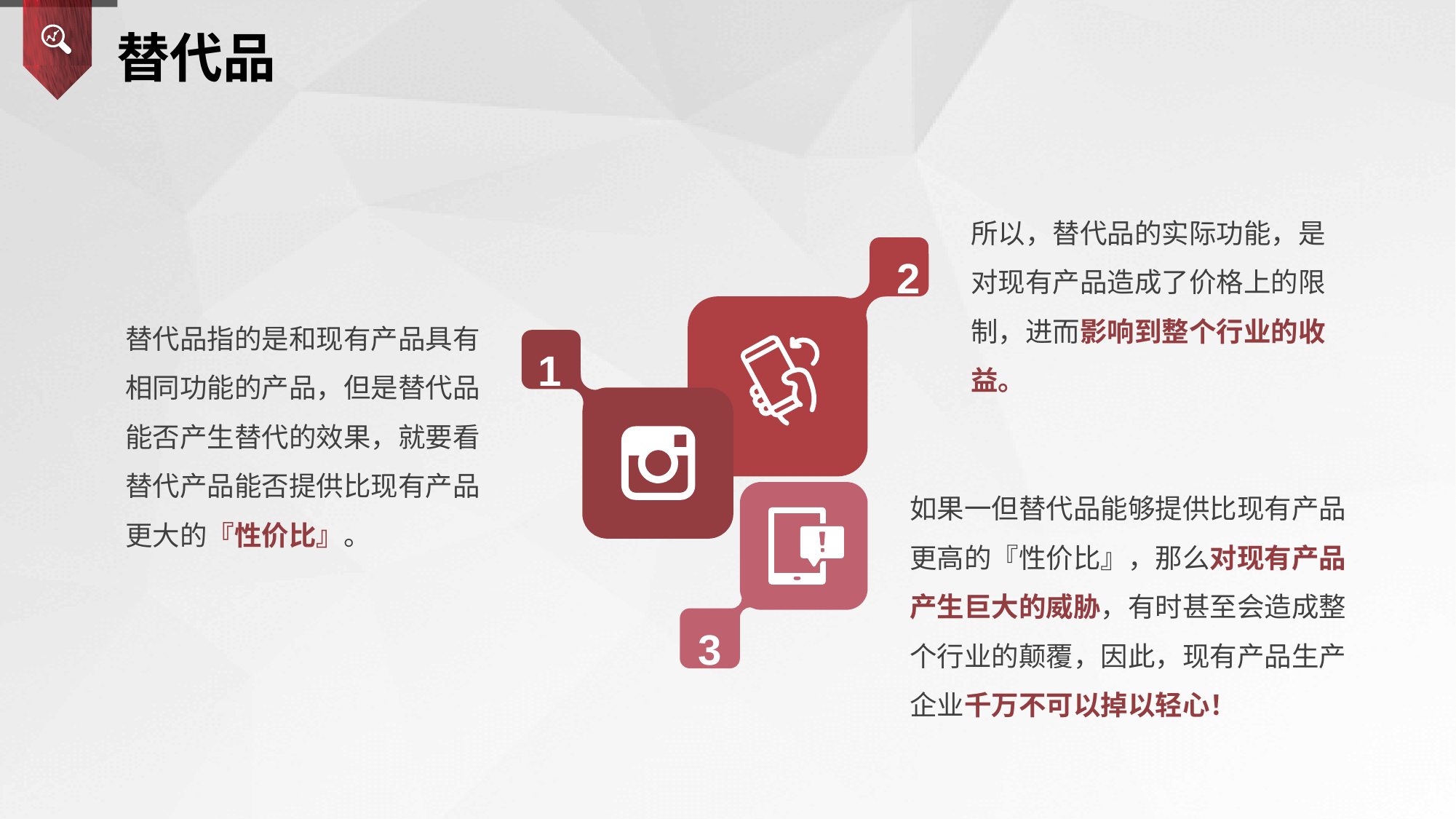

替代品
所以，替代品的实际功能，是对现有产品造成了价格上的限制，进而影响到整个行业的收益。

2

1

3
替代品指的是和现有产品具有相同功能的产品，但是替代品能否产生替代的效果，就要看替代产品能否提供比现有产品更大的『性价比』。
如果一但替代品能够提供比现有产品更高的『性价比』，那么对现有产品产生巨大的威胁，有时甚至会造成整个行业的颠覆，因此，现有产品生产企业千万不可以掉以轻心！